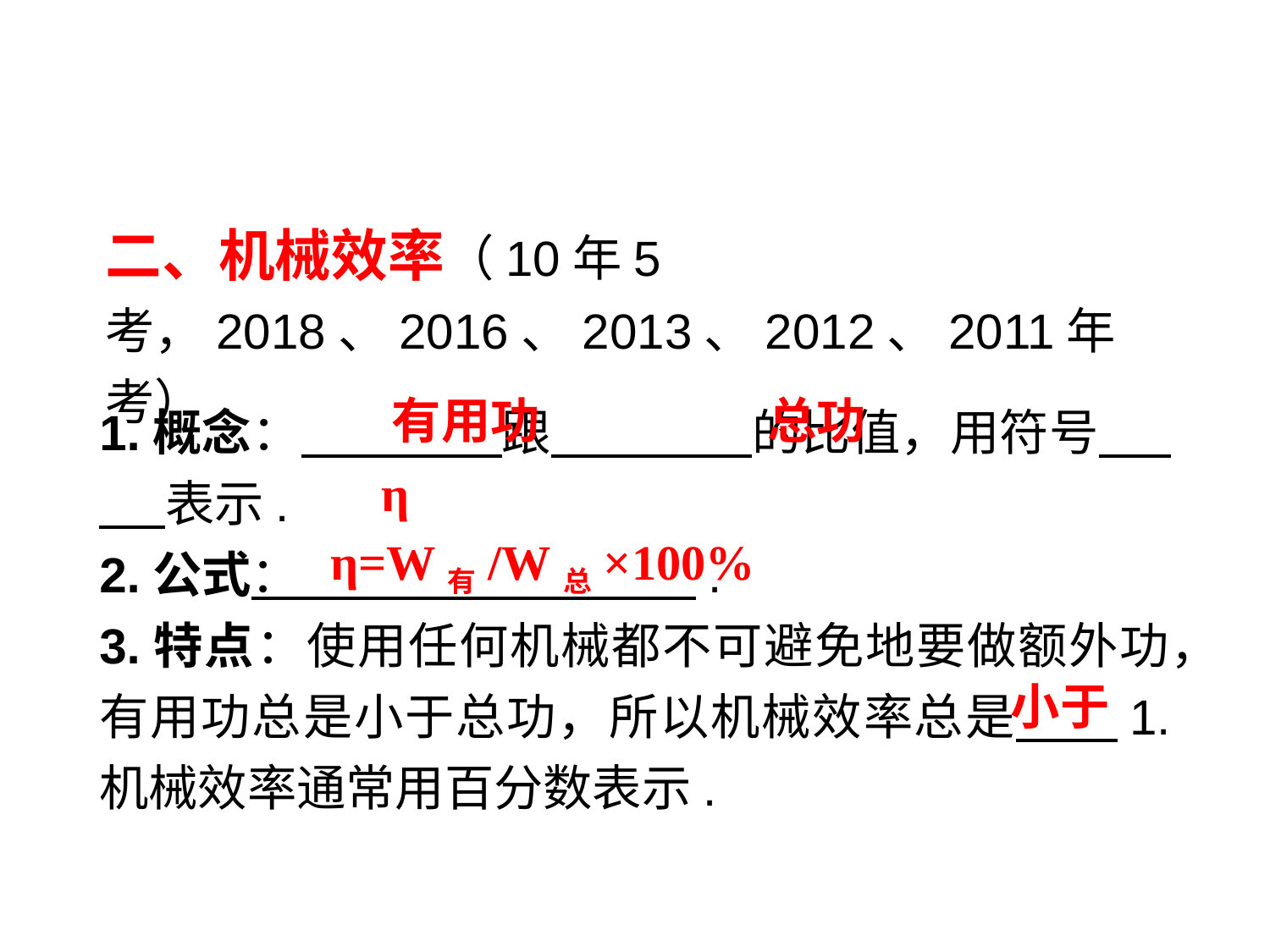

二、机械效率（10年5考，2018、2016、2013、2012、2011年考）
1.概念：　         　跟　         　的比值，用符号　         表示.
2.公式：　                           　.
3.特点：使用任何机械都不可避免地要做额外功，有用功总是小于总功，所以机械效率总是　    1. 机械效率通常用百分数表示.
 有用功
总功
η
η=W有/W总×100%
小于